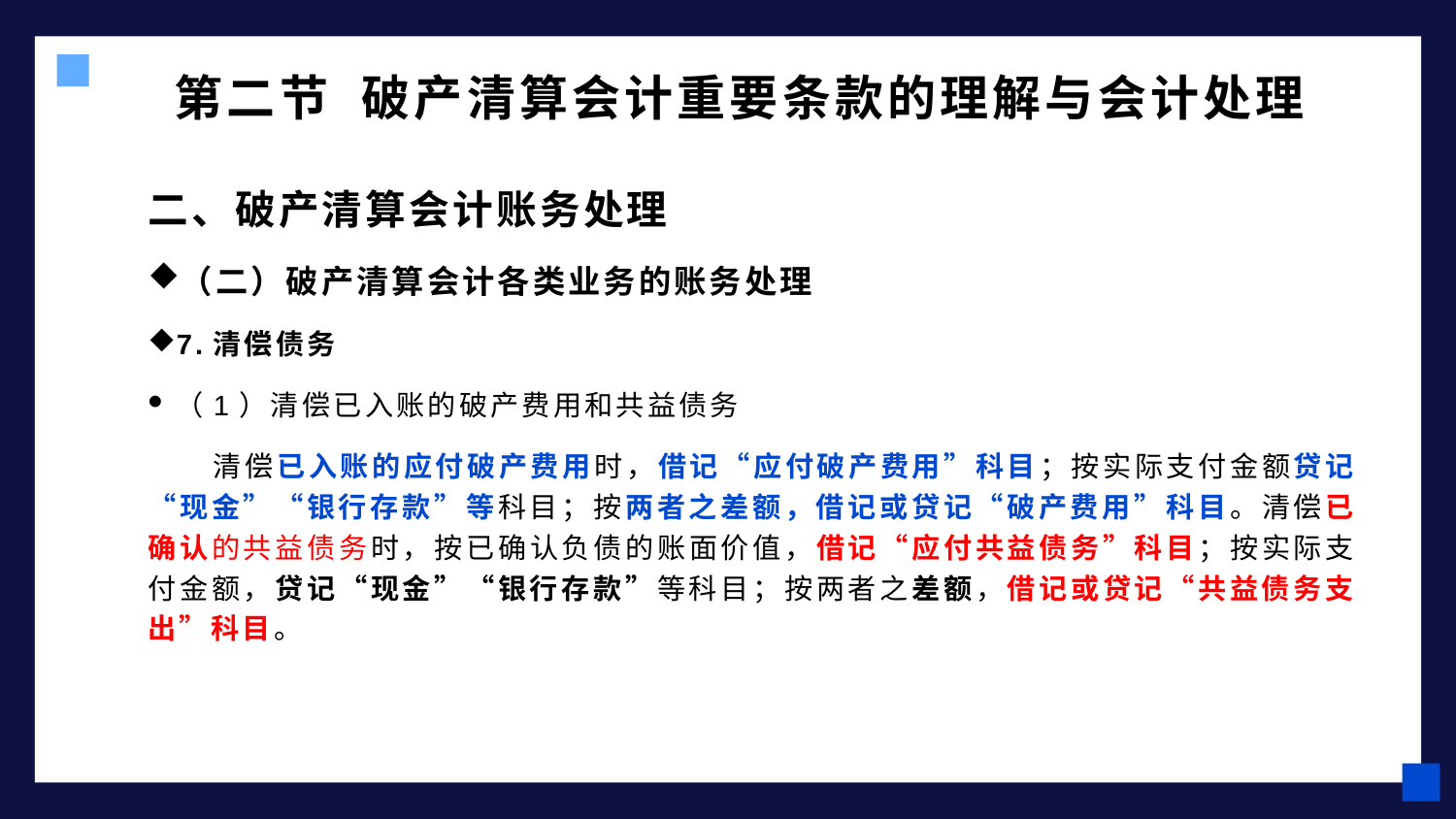

# 第二节  破产清算会计重要条款的理解与会计处理
二、破产清算会计账务处理
（二）破产清算会计各类业务的账务处理
7.清偿债务
（1）清偿已入账的破产费用和共益债务
      清偿已入账的应付破产费用时，借记“应付破产费用”科目；按实际支付金额贷记“现金”“银行存款”等科目；按两者之差额，借记或贷记“破产费用”科目。清偿已确认的共益债务时，按已确认负债的账面价值，借记“应付共益债务”科目；按实际支付金额，贷记“现金”“银行存款”等科目；按两者之差额，借记或贷记“共益债务支出”科目。